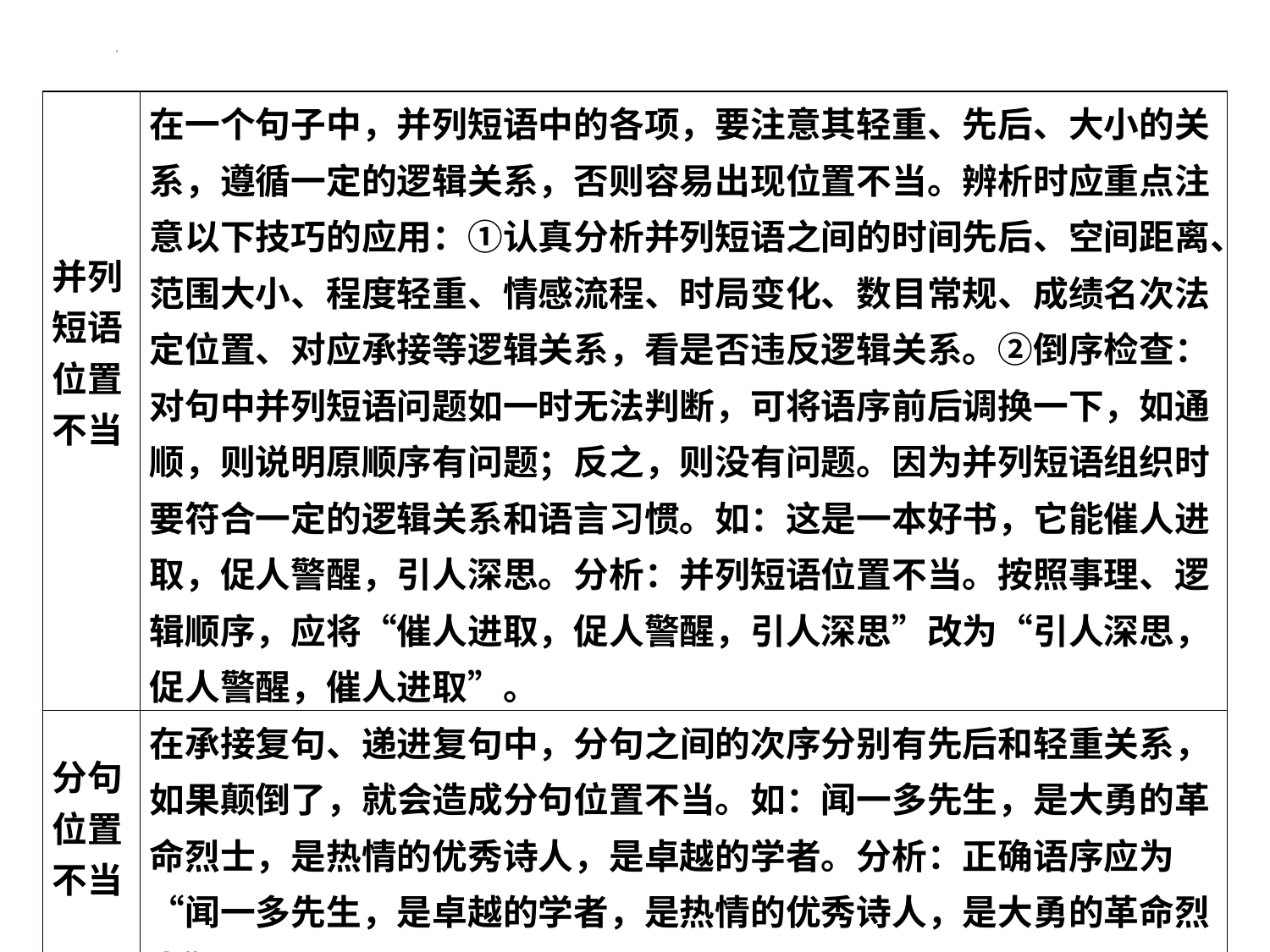

| 并列短语位置不当 | 在一个句子中，并列短语中的各项，要注意其轻重、先后、大小的关系，遵循一定的逻辑关系，否则容易出现位置不当。辨析时应重点注意以下技巧的应用：①认真分析并列短语之间的时间先后、空间距离、范围大小、程度轻重、情感流程、时局变化、数目常规、成绩名次法定位置、对应承接等逻辑关系，看是否违反逻辑关系。②倒序检查：对句中并列短语问题如一时无法判断，可将语序前后调换一下，如通顺，则说明原顺序有问题；反之，则没有问题。因为并列短语组织时要符合一定的逻辑关系和语言习惯。如：这是一本好书，它能催人进取，促人警醒，引人深思。分析：并列短语位置不当。按照事理、逻辑顺序，应将“催人进取，促人警醒，引人深思”改为“引人深思，促人警醒，催人进取”。 |
| --- | --- |
| 分句位置不当 | 在承接复句、递进复句中，分句之间的次序分别有先后和轻重关系，如果颠倒了，就会造成分句位置不当。如：闻一多先生，是大勇的革命烈士，是热情的优秀诗人，是卓越的学者。分析：正确语序应为“闻一多先生，是卓越的学者，是热情的优秀诗人，是大勇的革命烈士”。 |